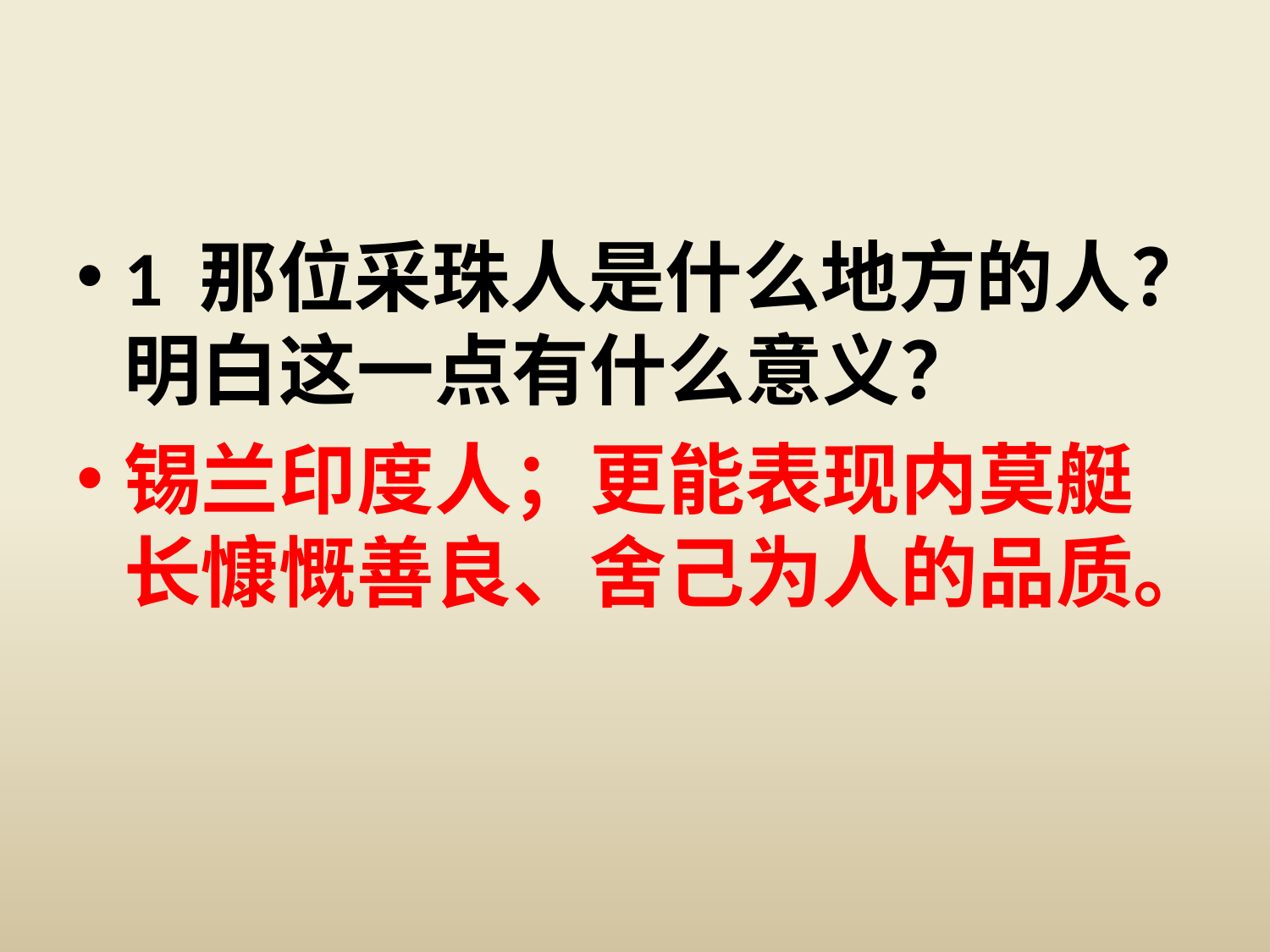

#
1 那位采珠人是什么地方的人？明白这一点有什么意义？
锡兰印度人；更能表现内莫艇长慷慨善良、舍己为人的品质。